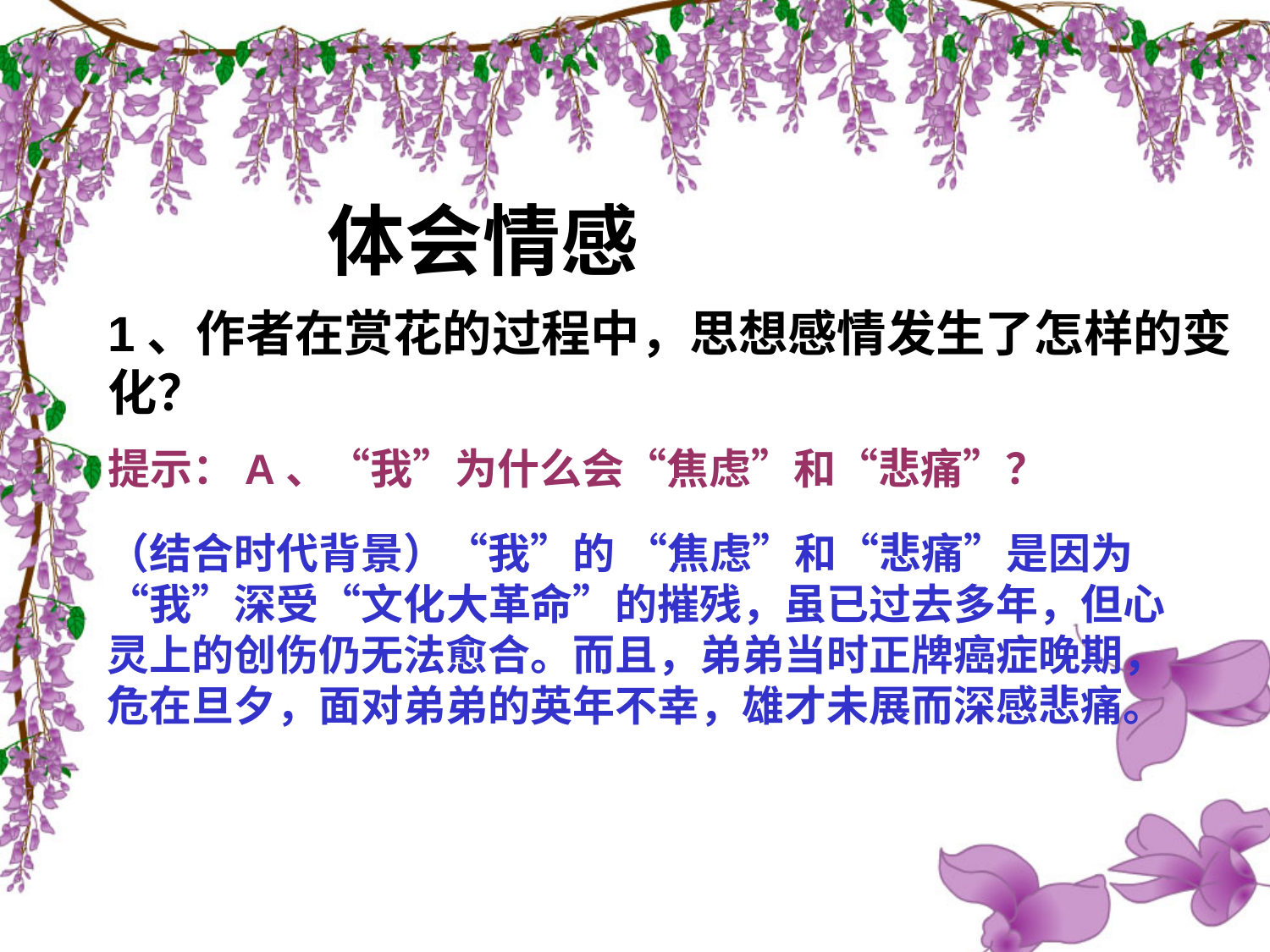

体会情感
1、作者在赏花的过程中，思想感情发生了怎样的变化？
提示：A、“我”为什么会“焦虑”和“悲痛”？
（结合时代背景）“我”的 “焦虑”和“悲痛”是因为“我”深受“文化大革命”的摧残，虽已过去多年，但心灵上的创伤仍无法愈合。而且，弟弟当时正牌癌症晚期，危在旦夕，面对弟弟的英年不幸，雄才未展而深感悲痛。